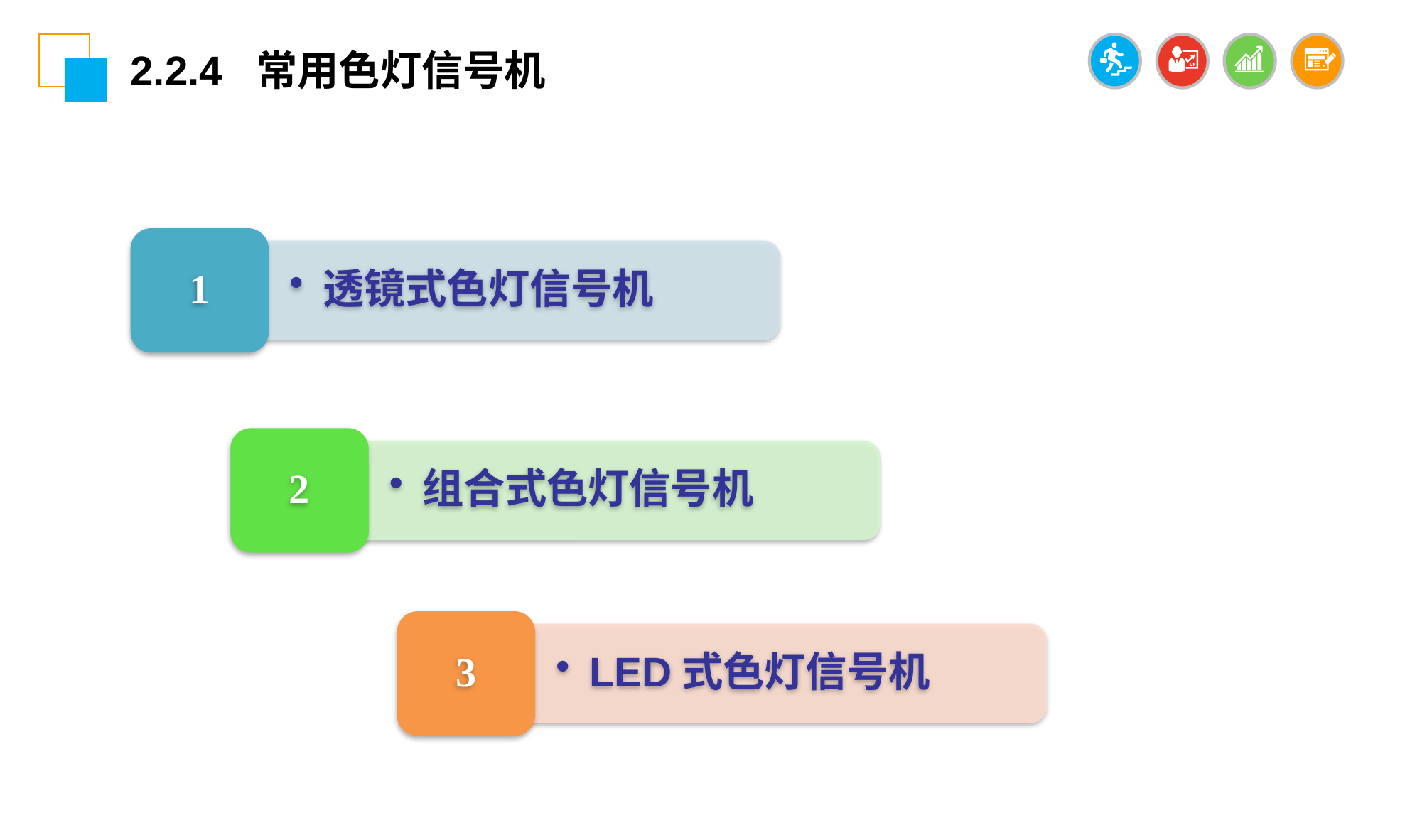

2.2.4  常用色灯信号机

1

透镜式色灯信号机

2

组合式色灯信号机

3

LED式色灯信号机